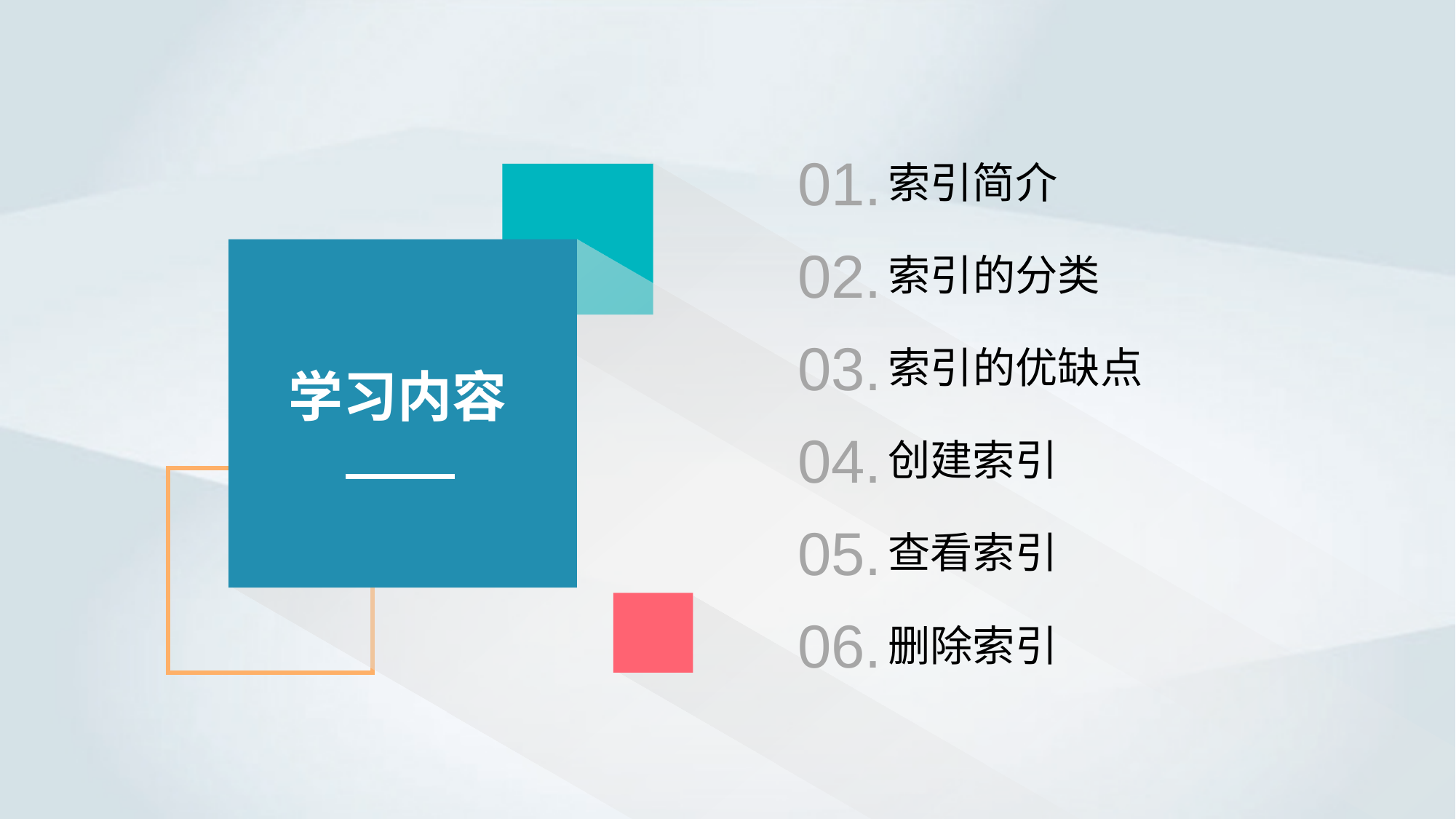

01.
索引简介

02.
索引的分类

03.
索引的优缺点
学习内容
04.
创建索引

05.
查看索引

06.
删除索引